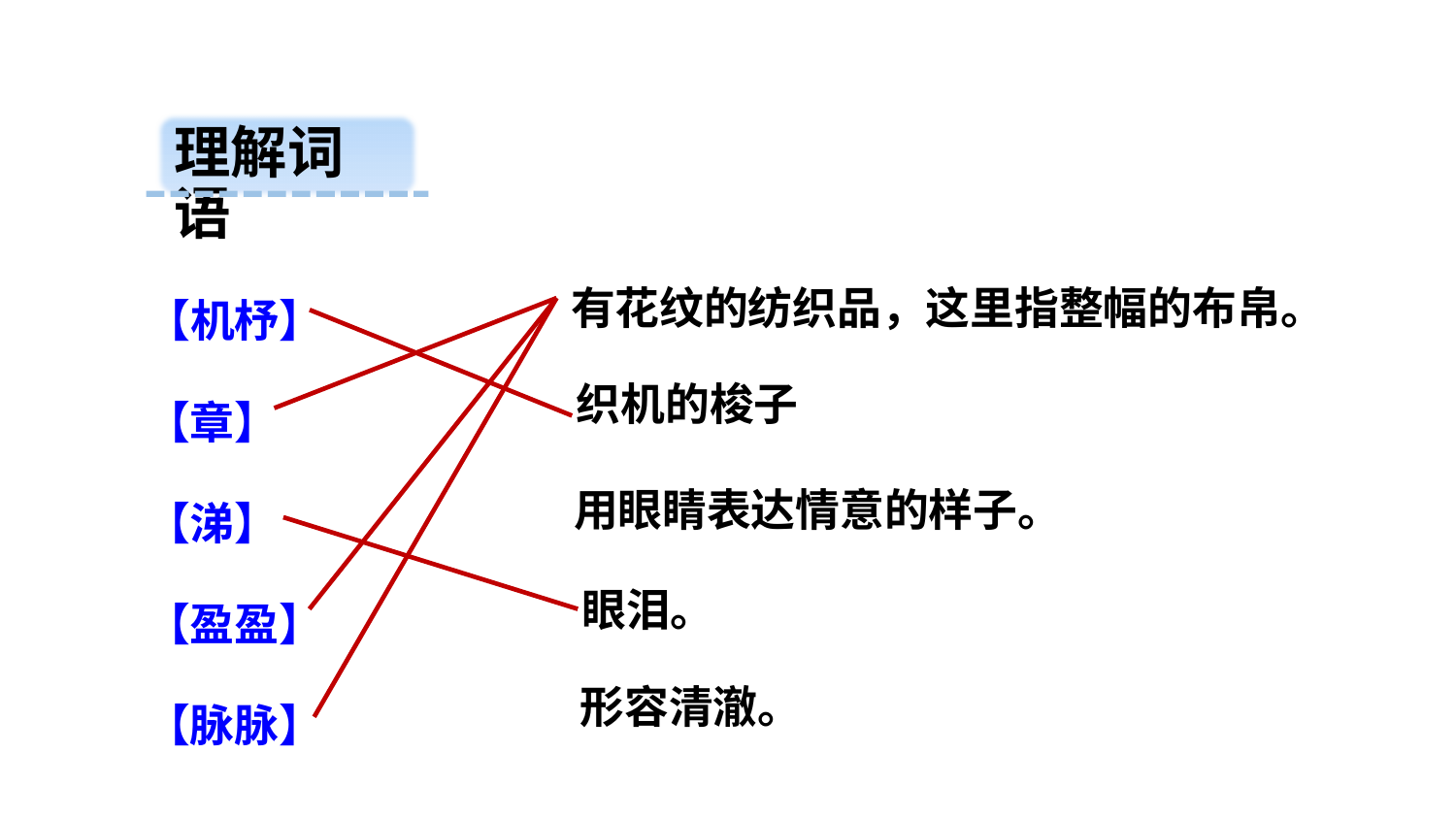

理解词语

【机杼】
【章】
【涕】
【盈盈】
【脉脉】
有花纹的纺织品，这里指整幅的布帛。
织机的梭子
用眼睛表达情意的样子。
眼泪。
形容清澈。